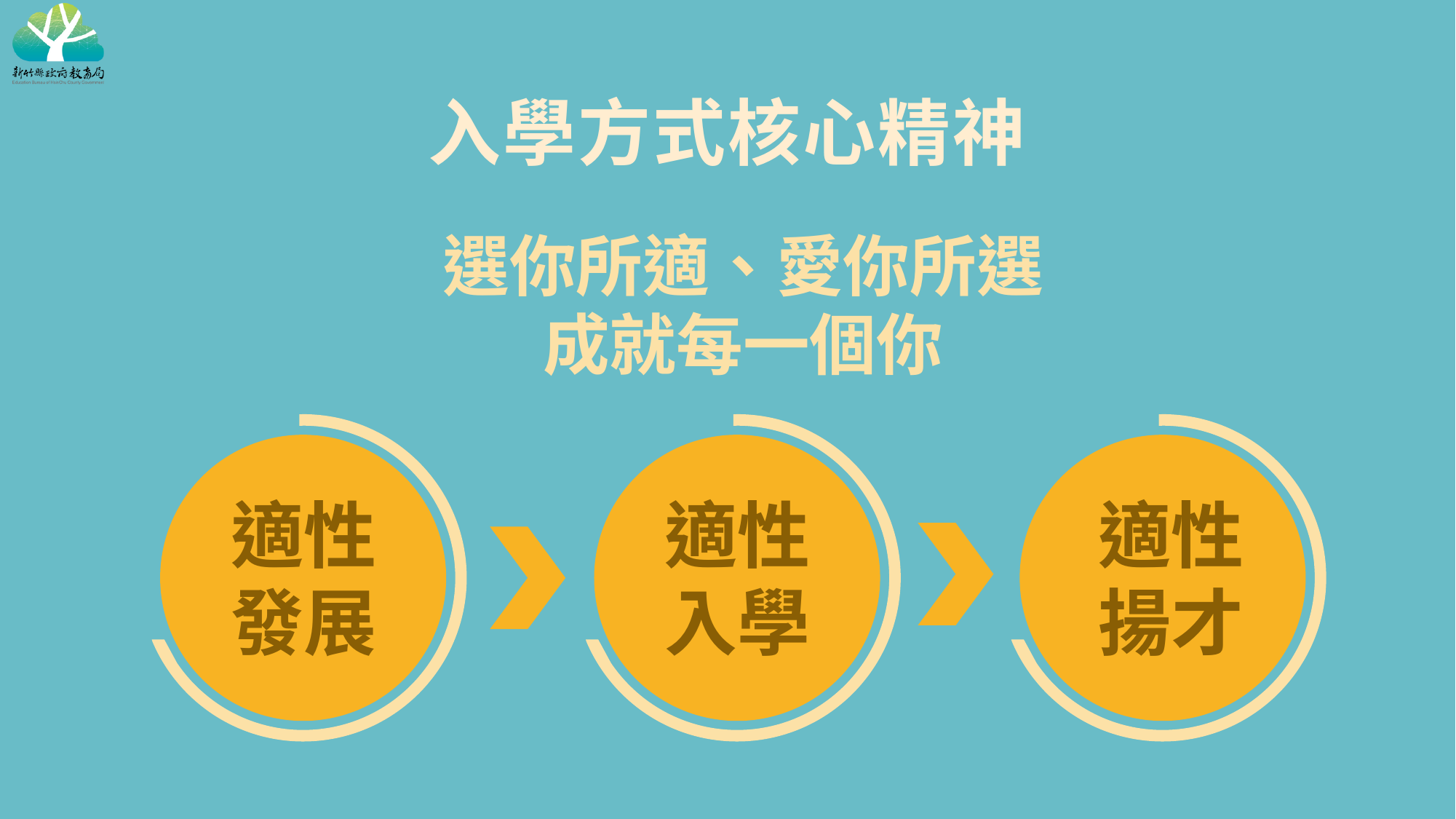

# 入學方式核心精神
選你所適、愛你所選
成就每一個你

適性
發展

適性
入學

適性
揚才